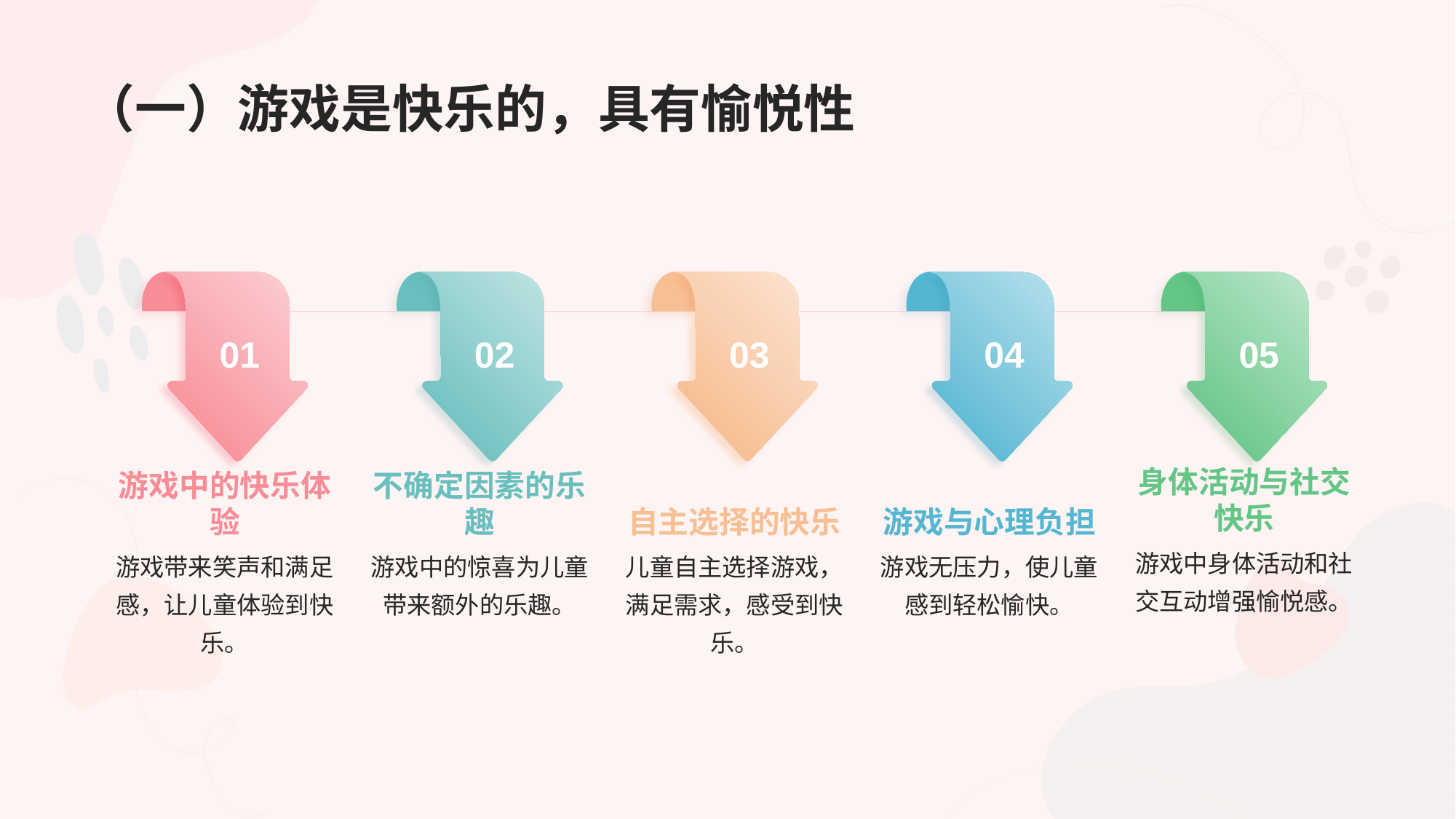

# （一）游戏是快乐的，具有愉悦性
01
02
03
04
05

身体活动与社交快乐
游戏中的快乐体验
不确定因素的乐趣
自主选择的快乐
游戏与心理负担
游戏中身体活动和社交互动增强愉悦感。
游戏带来笑声和满足感，让儿童体验到快乐。
游戏中的惊喜为儿童带来额外的乐趣。
儿童自主选择游戏，满足需求，感受到快乐。
游戏无压力，使儿童感到轻松愉快。